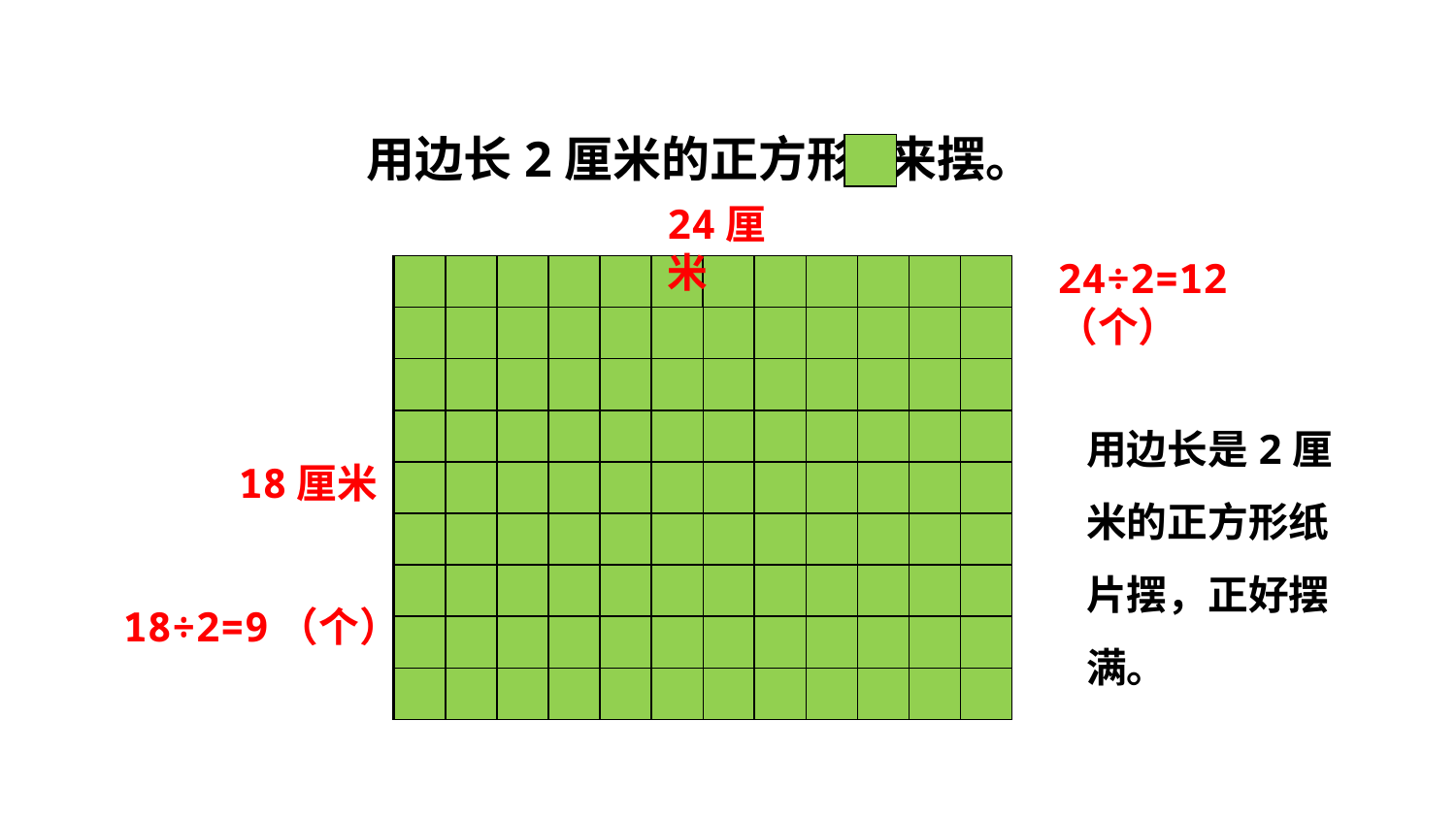

用边长2厘米的正方形   来摆。

24厘米
24÷2=12（个）

用边长是2厘米的正方形纸片摆，正好摆满。
18厘米
18÷2=9（个）